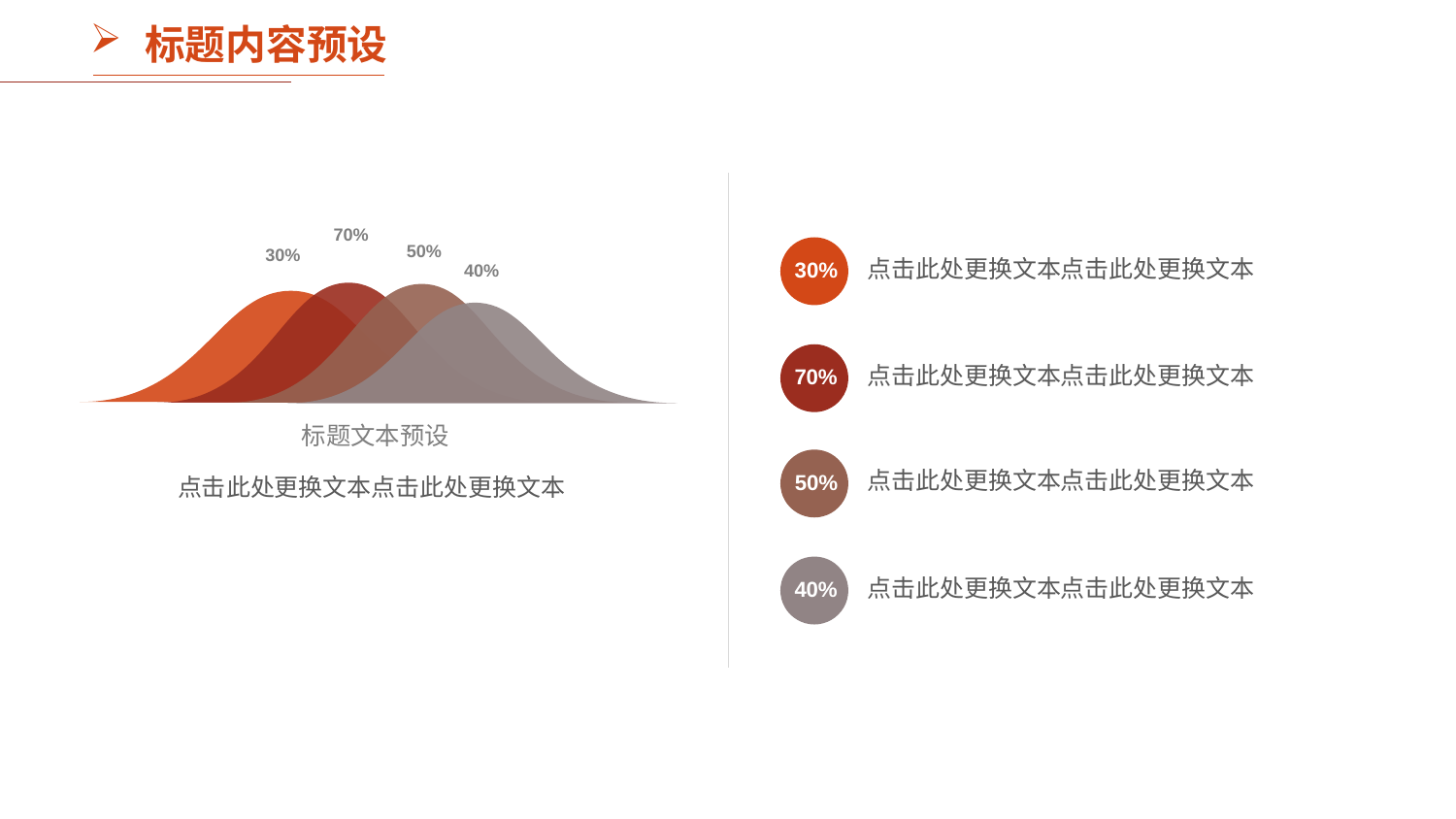

标题内容预设
70%
50%
30%
40%

标题文本预设
点击此处更换文本点击此处更换文本

点击此处更换文本点击此处更换文本

30%

点击此处更换文本点击此处更换文本

70%

点击此处更换文本点击此处更换文本

50%

点击此处更换文本点击此处更换文本

40%